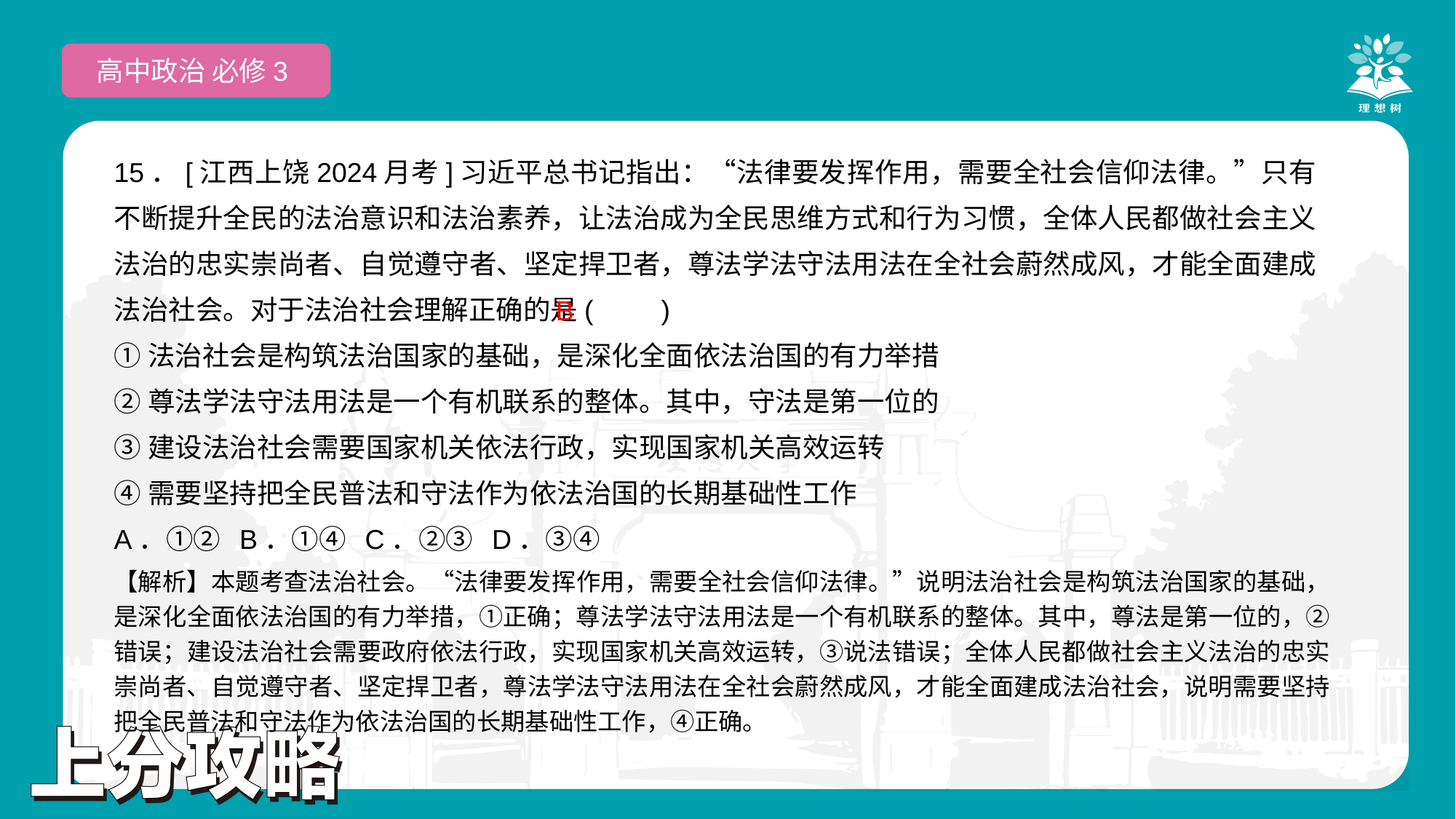

高中政治 必修3
15．[江西上饶2024月考]习近平总书记指出：“法律要发挥作用，需要全社会信仰法律。”只有不断提升全民的法治意识和法治素养，让法治成为全民思维方式和行为习惯，全体人民都做社会主义法治的忠实崇尚者、自觉遵守者、坚定捍卫者，尊法学法守法用法在全社会蔚然成风，才能全面建成法治社会。对于法治社会理解正确的是(　　)
①法治社会是构筑法治国家的基础，是深化全面依法治国的有力举措
②尊法学法守法用法是一个有机联系的整体。其中，守法是第一位的
③建设法治社会需要国家机关依法行政，实现国家机关高效运转
④需要坚持把全民普法和守法作为依法治国的长期基础性工作
A．①②  B．①④  C．②③  D．③④
B
【解析】本题考查法治社会。“法律要发挥作用，需要全社会信仰法律。”说明法治社会是构筑法治国家的基础，是深化全面依法治国的有力举措，①正确；尊法学法守法用法是一个有机联系的整体。其中，尊法是第一位的，②错误；建设法治社会需要政府依法行政，实现国家机关高效运转，③说法错误；全体人民都做社会主义法治的忠实崇尚者、自觉遵守者、坚定捍卫者，尊法学法守法用法在全社会蔚然成风，才能全面建成法治社会，说明需要坚持把全民普法和守法作为依法治国的长期基础性工作，④正确。